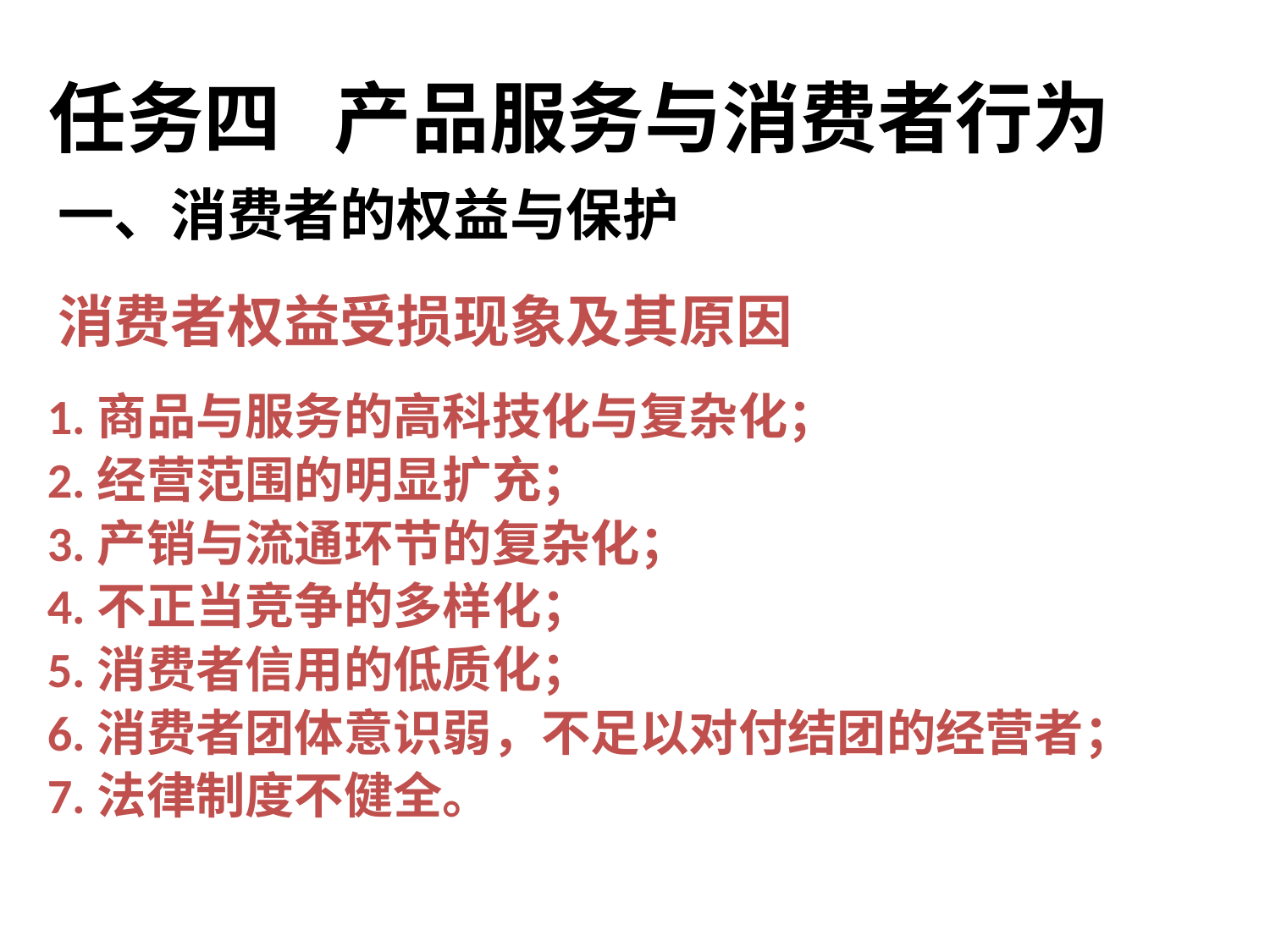

任务四   产品服务与消费者行为
一、消费者的权益与保护
消费者权益受损现象及其原因

1.商品与服务的高科技化与复杂化；
2.经营范围的明显扩充；
3.产销与流通环节的复杂化；
4.不正当竞争的多样化；
5.消费者信用的低质化；
6.消费者团体意识弱，不足以对付结团的经营者；
7.法律制度不健全。